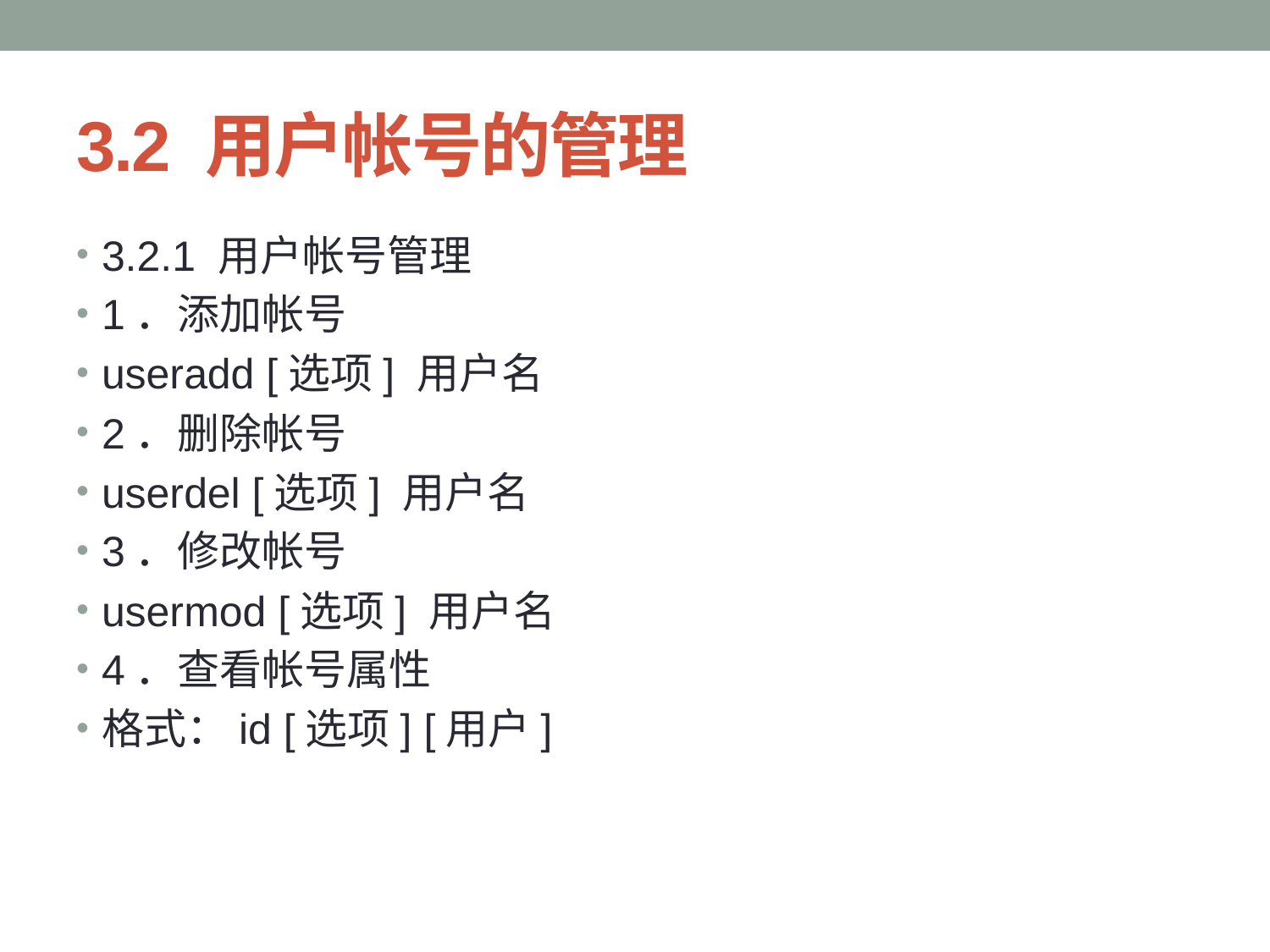

# 3.2 用户帐号的管理
3.2.1 用户帐号管理
1．添加帐号
useradd [选项] 用户名
2．删除帐号
userdel [选项] 用户名
3．修改帐号
usermod [选项] 用户名
4．查看帐号属性
格式：id [选项] [用户]